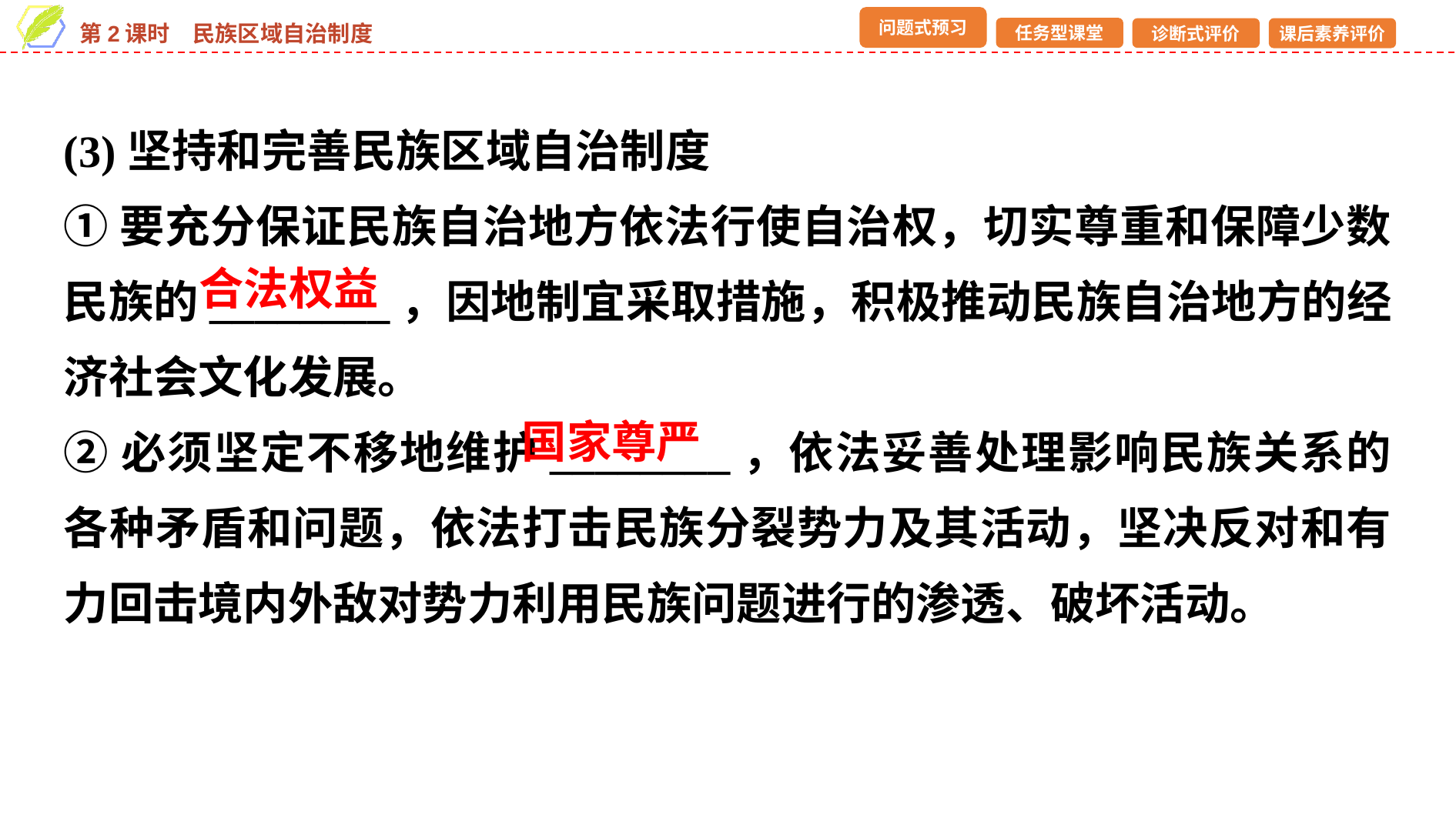

(3)坚持和完善民族区域自治制度
①要充分保证民族自治地方依法行使自治权，切实尊重和保障少数民族的________，因地制宜采取措施，积极推动民族自治地方的经济社会文化发展。
②必须坚定不移地维护________，依法妥善处理影响民族关系的各种矛盾和问题，依法打击民族分裂势力及其活动，坚决反对和有力回击境内外敌对势力利用民族问题进行的渗透、破坏活动。
合法权益
国家尊严